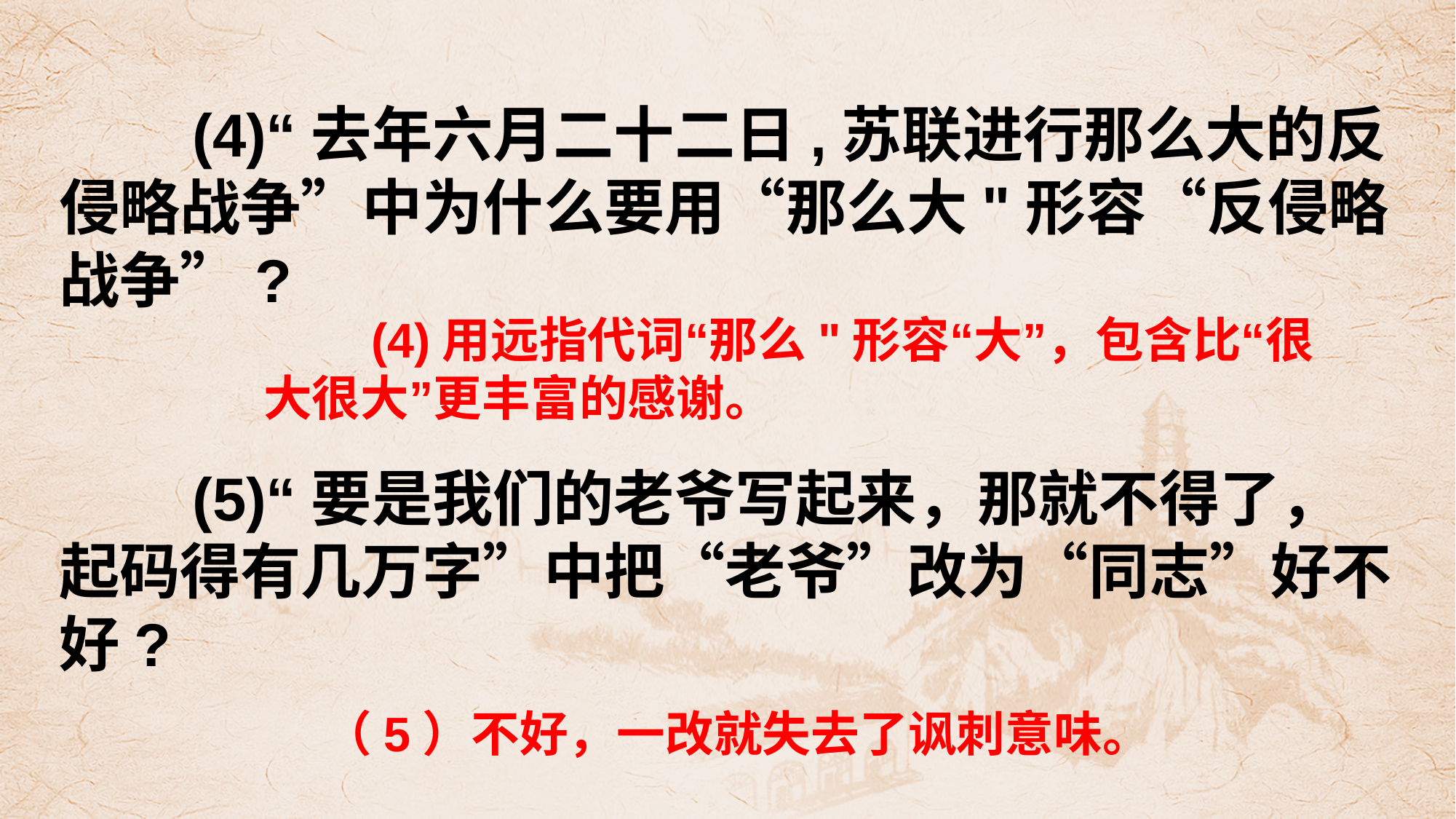

(4)“去年六月二十二日,苏联进行那么大的反侵略战争”中为什么要用“那么大"形容“反侵略战争”?

      (5)“要是我们的老爷写起来，那就不得了，起码得有几万字”中把“老爷”改为“同志”好不好?

        (4)用远指代词“那么"形容“大”，包含比“很大很大”更丰富的感谢。
（5）不好，一改就失去了讽刺意味。